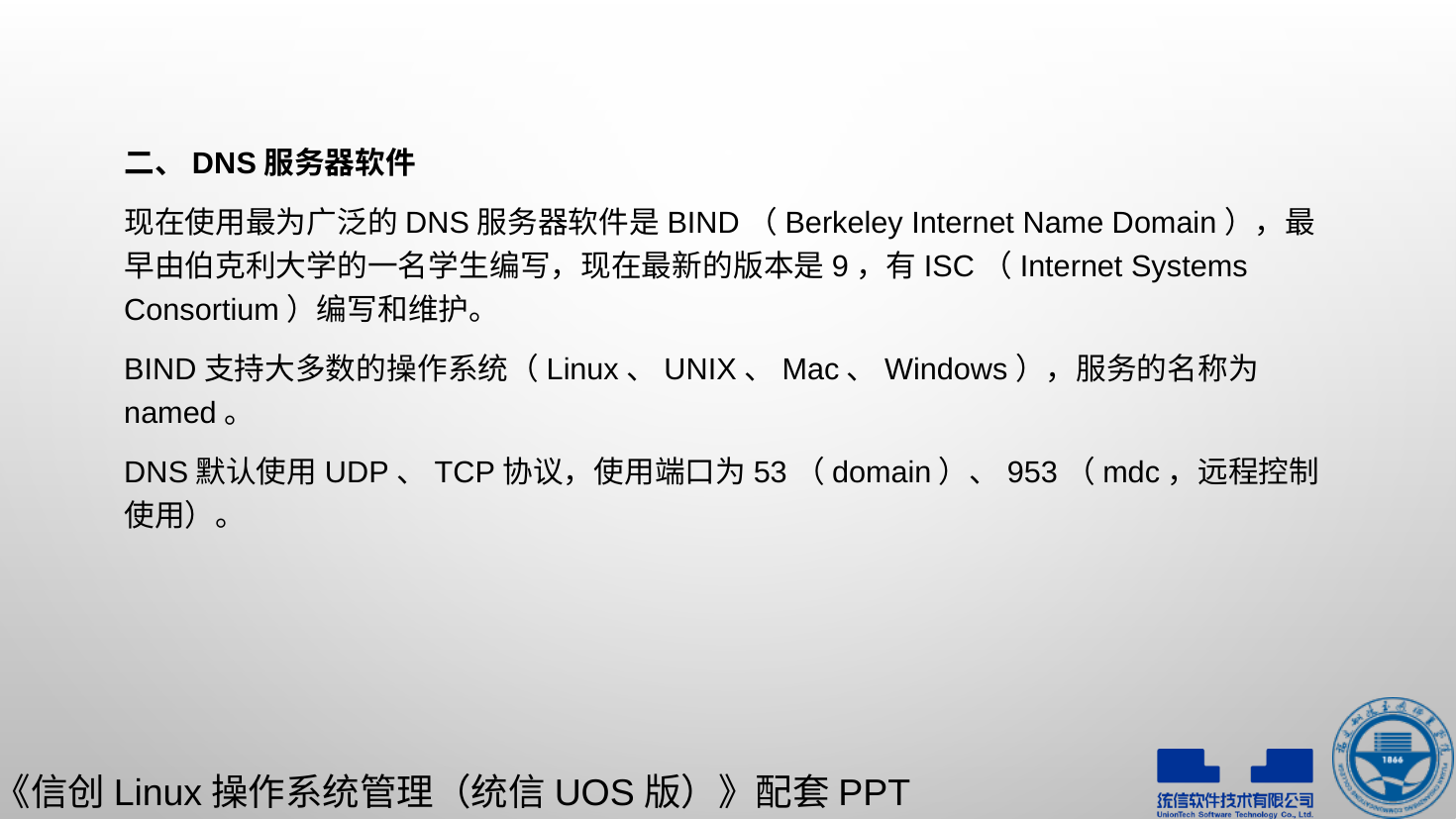

二、DNS服务器软件
现在使用最为广泛的DNS服务器软件是BIND（Berkeley Internet Name Domain），最早由伯克利大学的一名学生编写，现在最新的版本是9，有ISC（Internet Systems Consortium）编写和维护。
BIND支持大多数的操作系统（Linux、UNIX、Mac、Windows），服务的名称为named。
DNS默认使用UDP、TCP协议，使用端口为53（domain）、953（mdc，远程控制使用）。